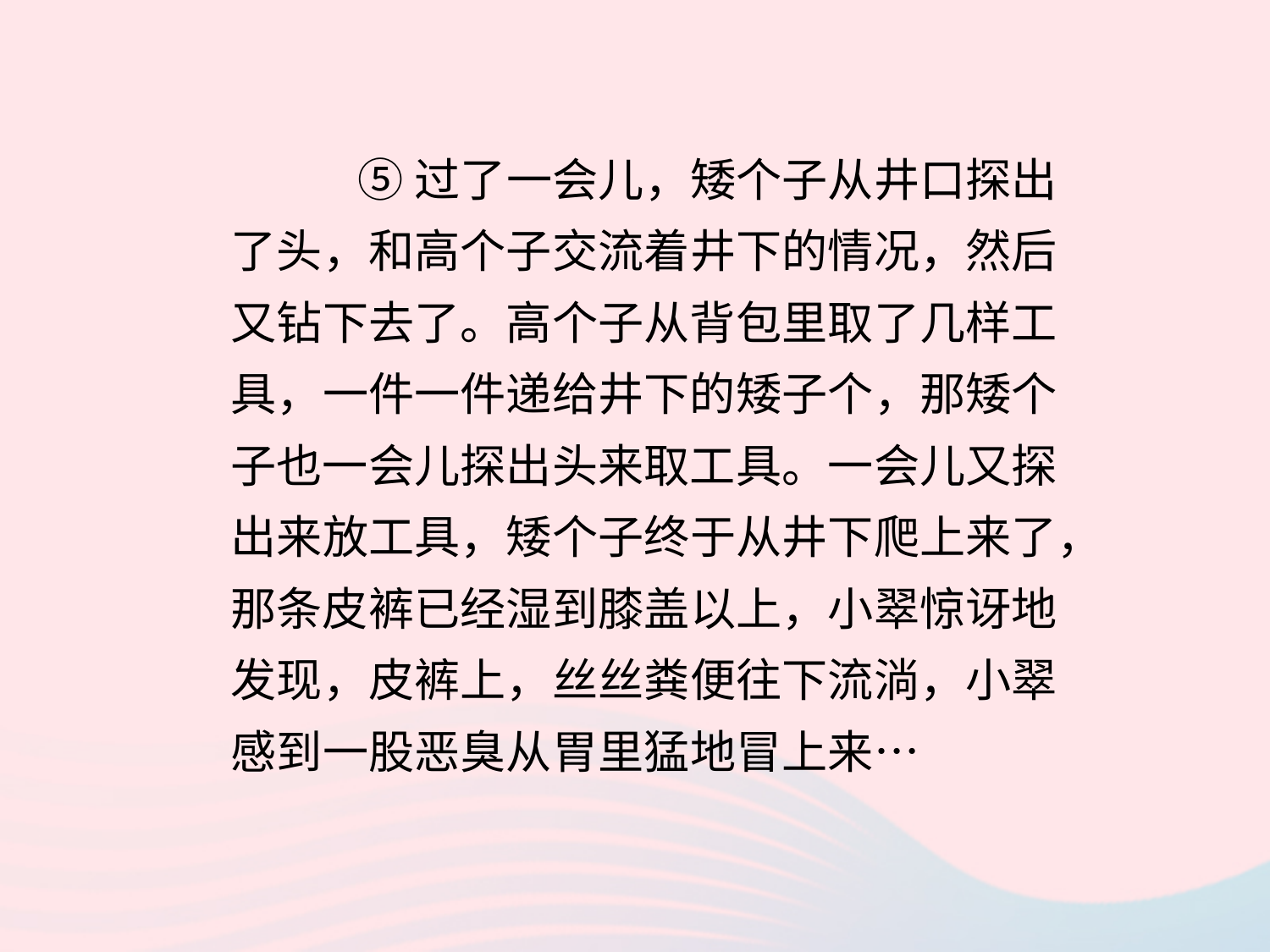

⑤过了一会儿，矮个子从井口探出了头，和高个子交流着井下的情况，然后又钻下去了。高个子从背包里取了几样工具，一件一件递给井下的矮子个，那矮个子也一会儿探出头来取工具。一会儿又探出来放工具，矮个子终于从井下爬上来了，那条皮裤已经湿到膝盖以上，小翠惊讶地发现，皮裤上，丝丝粪便往下流淌，小翠感到一股恶臭从胃里猛地冒上来…